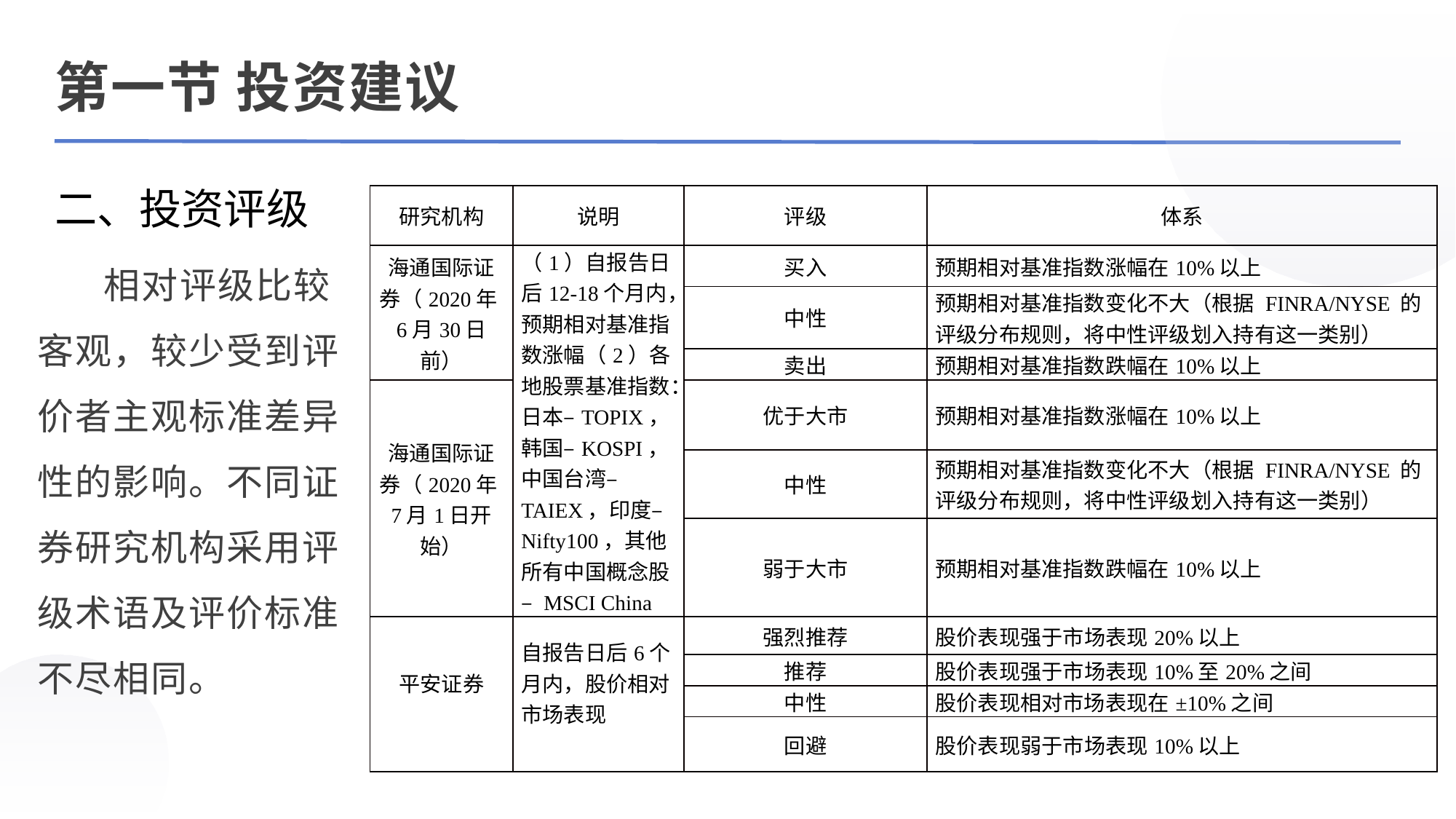

第一节 投资建议
二、投资评级
| 研究机构 | 说明 | 评级 | 体系 |
| --- | --- | --- | --- |
| 海通国际证券（2020年6月30日前） | （1）自报告日后12-18个月内，预期相对基准指数涨幅（2）各地股票基准指数：日本–TOPIX，韩国–KOSPI，中国台湾–TAIEX，印度–Nifty100，其他所有中国概念股– MSCI China | 买入 | 预期相对基准指数涨幅在10%以上 |
|  |  | 中性 | 预期相对基准指数变化不大（根据 FINRA/NYSE 的评级分布规则，将中性评级划入持有这一类别） |
|  |  | 卖出 | 预期相对基准指数跌幅在10%以上 |
| 海通国际证券（2020年7月1日开始） |  | 优于大市 | 预期相对基准指数涨幅在10%以上 |
|  |  | 中性 | 预期相对基准指数变化不大（根据 FINRA/NYSE 的评级分布规则，将中性评级划入持有这一类别） |
|  |  | 弱于大市 | 预期相对基准指数跌幅在10%以上 |
| 平安证券 | 自报告日后6个月内，股价相对市场表现 | 强烈推荐 | 股价表现强于市场表现20%以上 |
|  |  | 推荐 | 股价表现强于市场表现10%至20%之间 |
|  |  | 中性 | 股价表现相对市场表现在±10%之间 |
|  |  | 回避 | 股价表现弱于市场表现10%以上 |
      相对评级比较客观，较少受到评价者主观标准差异性的影响。不同证券研究机构采用评级术语及评价标准不尽相同。

7